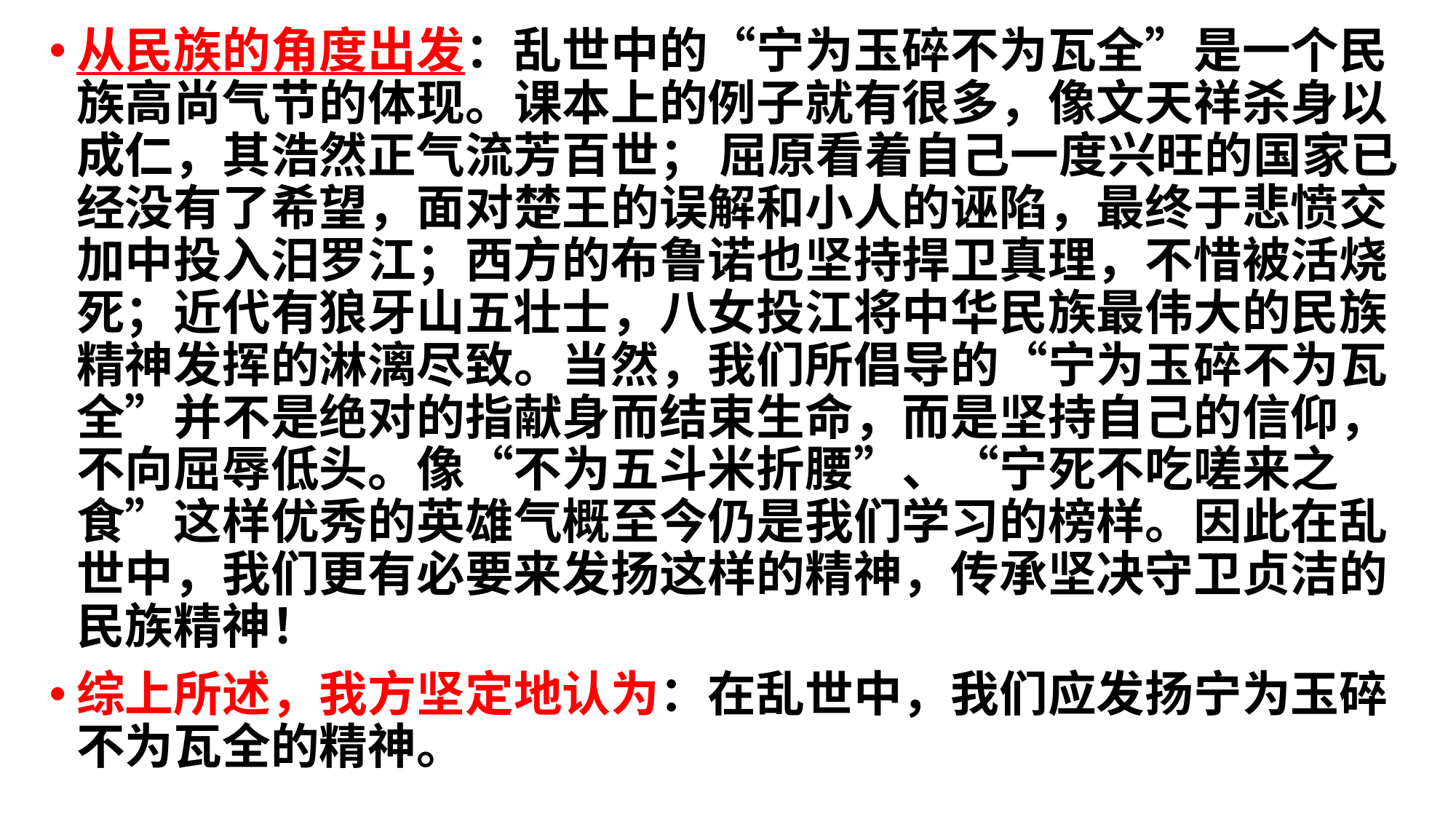

从民族的角度出发：乱世中的“宁为玉碎不为瓦全”是一个民族高尚气节的体现。课本上的例子就有很多，像文天祥杀身以成仁，其浩然正气流芳百世； 屈原看着自己一度兴旺的国家已经没有了希望，面对楚王的误解和小人的诬陷，最终于悲愤交加中投入汨罗江；西方的布鲁诺也坚持捍卫真理，不惜被活烧死；近代有狼牙山五壮士，八女投江将中华民族最伟大的民族精神发挥的淋漓尽致。当然，我们所倡导的“宁为玉碎不为瓦全”并不是绝对的指献身而结束生命，而是坚持自己的信仰，不向屈辱低头。像“不为五斗米折腰”、“宁死不吃嗟来之食”这样优秀的英雄气概至今仍是我们学习的榜样。因此在乱世中，我们更有必要来发扬这样的精神，传承坚决守卫贞洁的民族精神！
综上所述，我方坚定地认为：在乱世中，我们应发扬宁为玉碎不为瓦全的精神。